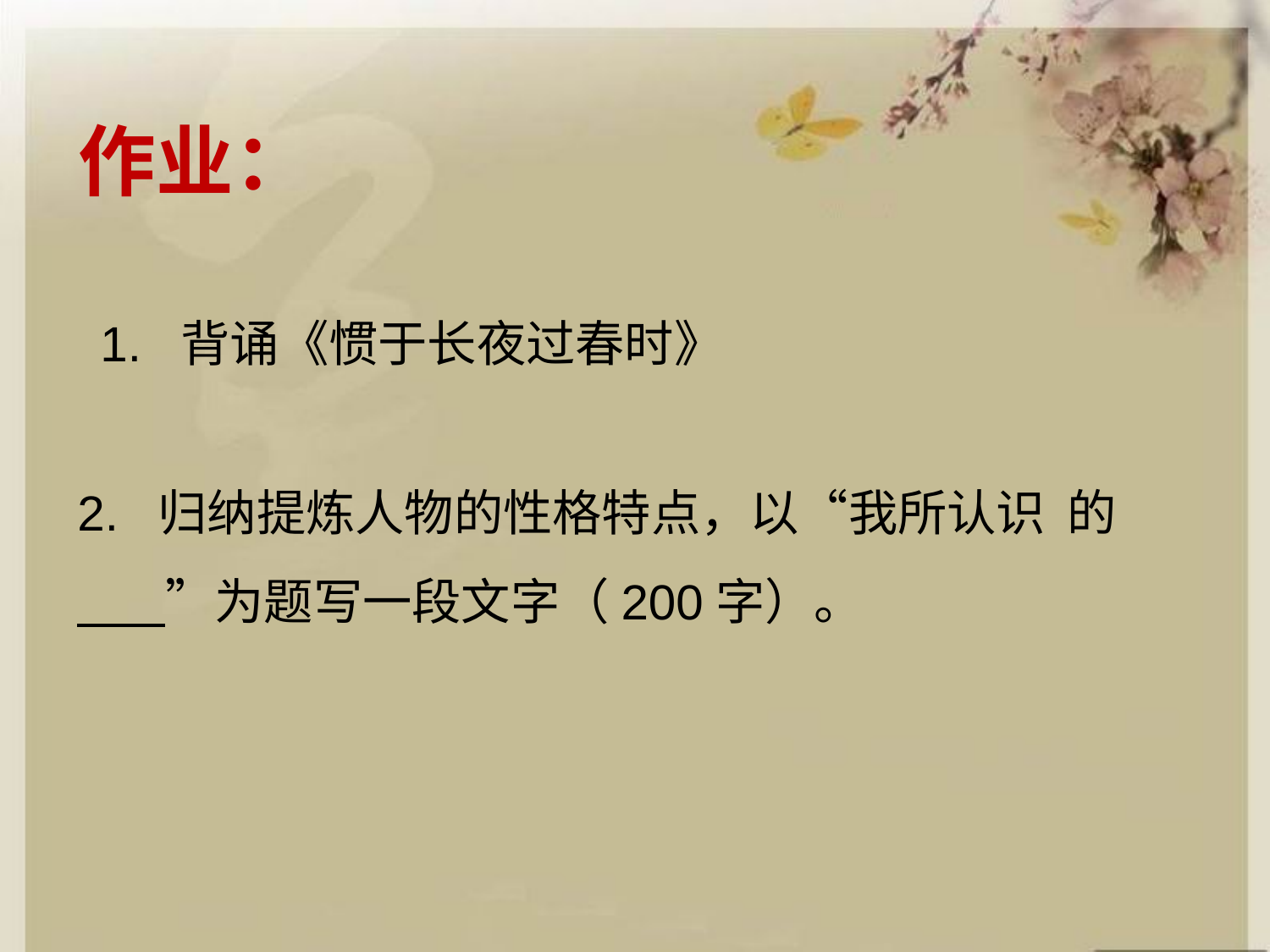

作业：
1.  背诵《惯于长夜过春时》
2.  归纳提炼人物的性格特点，以“我所认识  的          ”为题写一段文字（200字）。